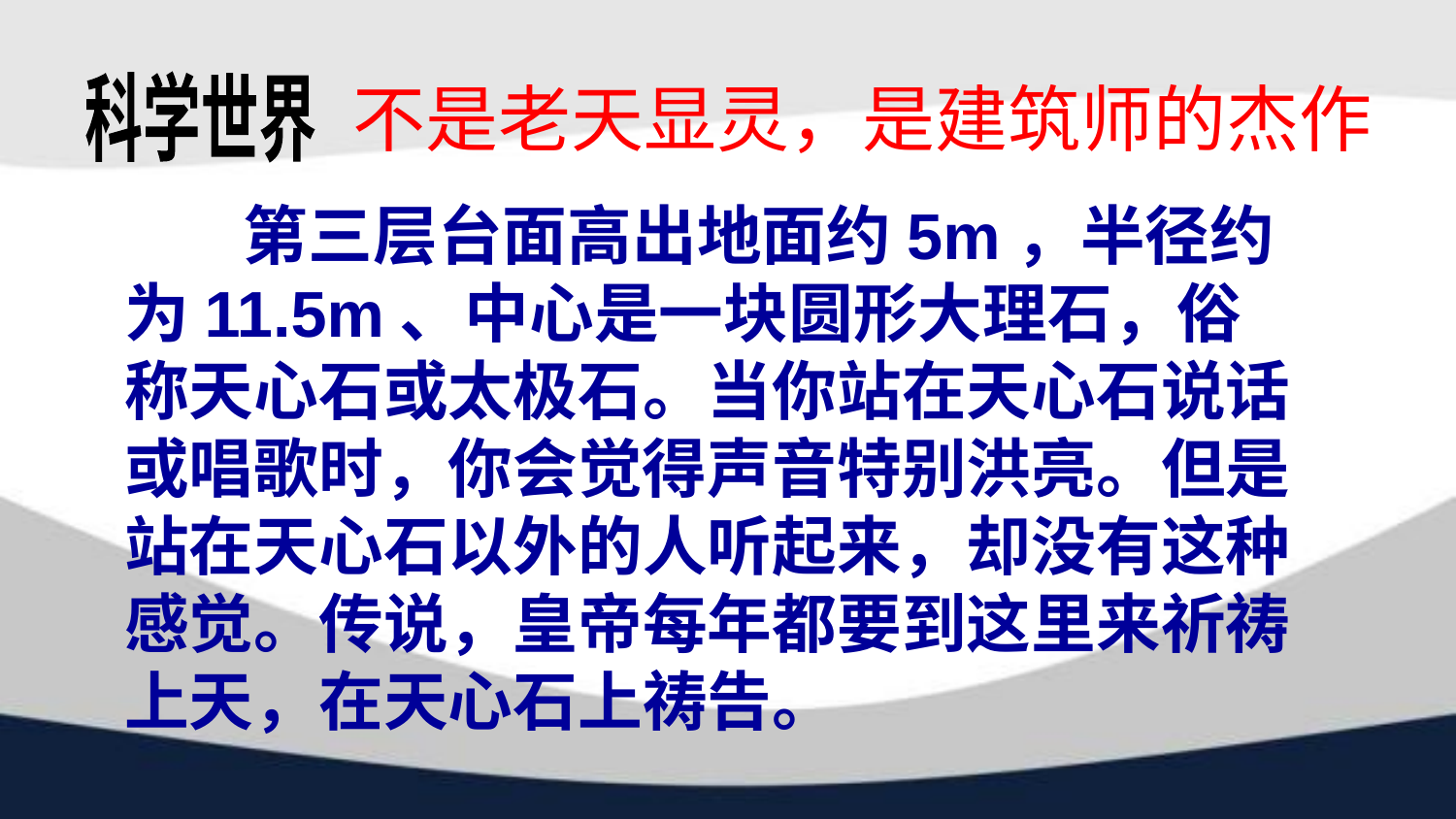

不是老天显灵，是建筑师的杰作
科学世界
       第三层台面高出地面约5m，半径约为11.5m、中心是一块圆形大理石，俗称天心石或太极石。当你站在天心石说话或唱歌时，你会觉得声音特别洪亮。但是站在天心石以外的人听起来，却没有这种感觉。传说，皇帝每年都要到这里来祈祷上天，在天心石上祷告。